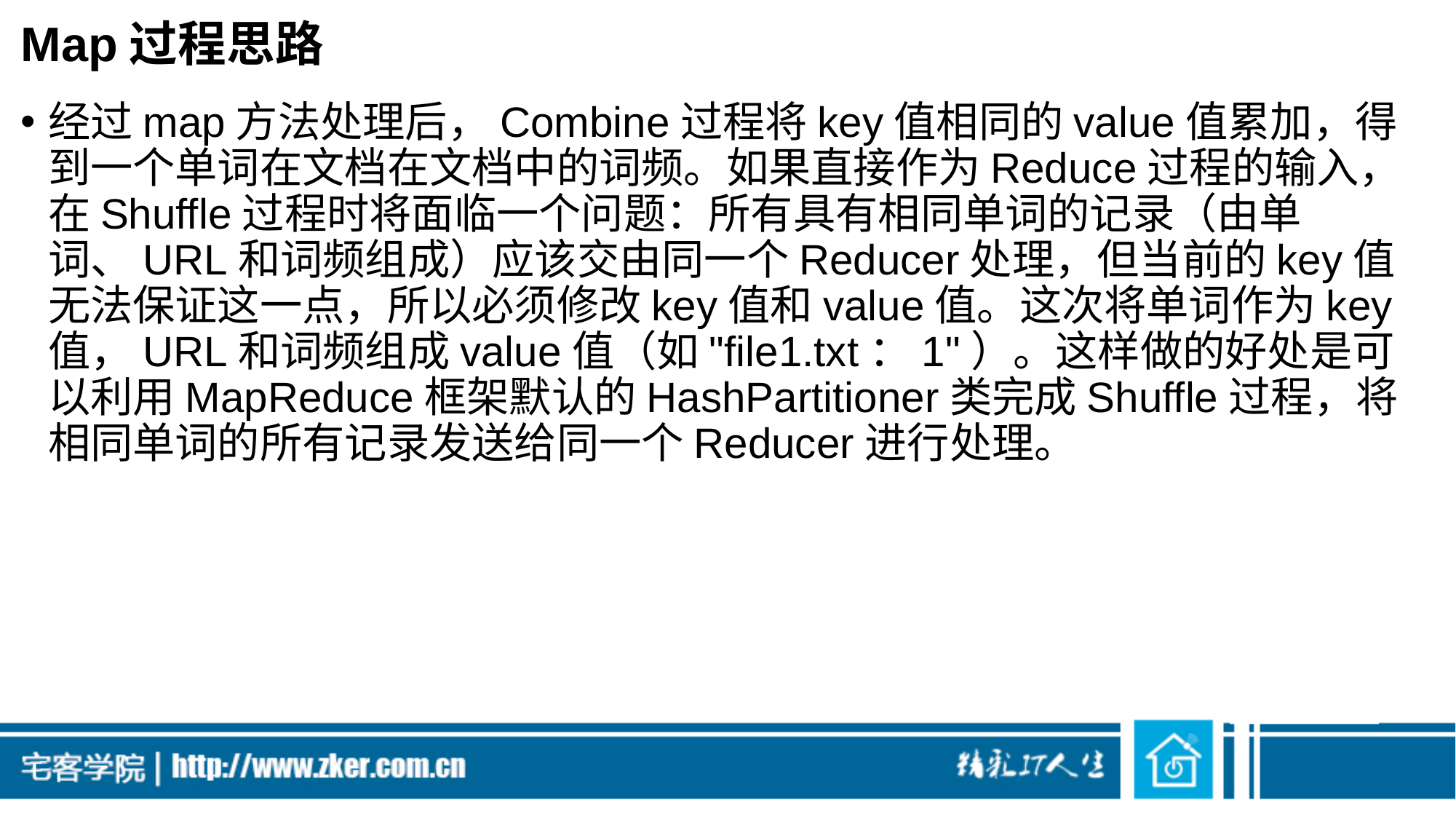

# Map过程思路
经过map方法处理后，Combine过程将key值相同的value值累加，得到一个单词在文档在文档中的词频。如果直接作为Reduce过程的输入，在Shuffle过程时将面临一个问题：所有具有相同单词的记录（由单词、URL和词频组成）应该交由同一个Reducer处理，但当前的key值无法保证这一点，所以必须修改key值和value值。这次将单词作为key值，URL和词频组成value值（如"file1.txt：1"）。这样做的好处是可以利用MapReduce框架默认的HashPartitioner类完成Shuffle过程，将相同单词的所有记录发送给同一个Reducer进行处理。